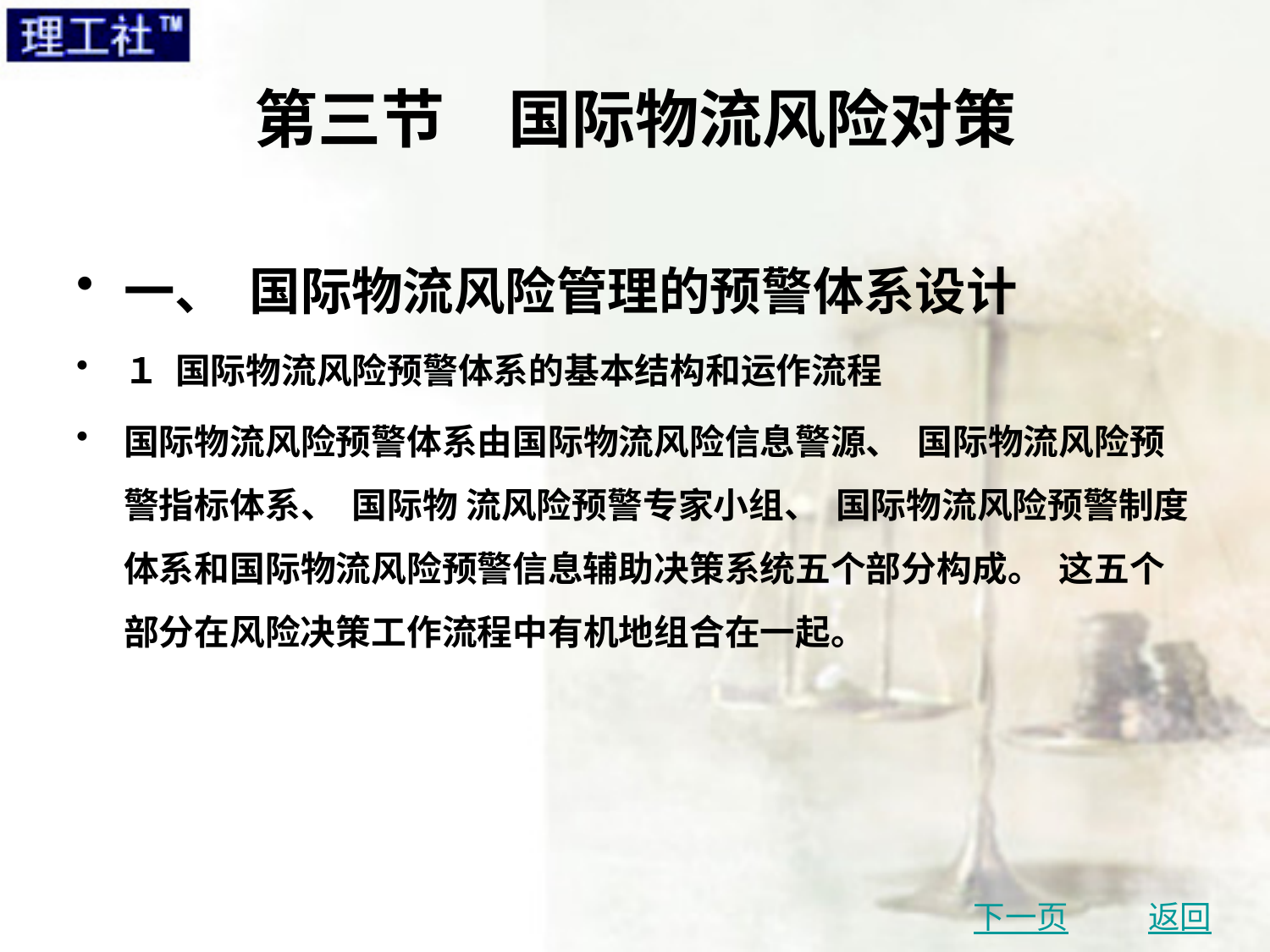

# 第三节　国际物流风险对策
一、  国际物流风险管理的预警体系设计
１  国际物流风险预警体系的基本结构和运作流程
国际物流风险预警体系由国际物流风险信息警源、  国际物流风险预警指标体系、  国际物 流风险预警专家小组、  国际物流风险预警制度体系和国际物流风险预警信息辅助决策系统五个部分构成。  这五个部分在风险决策工作流程中有机地组合在一起。
下一页
返回